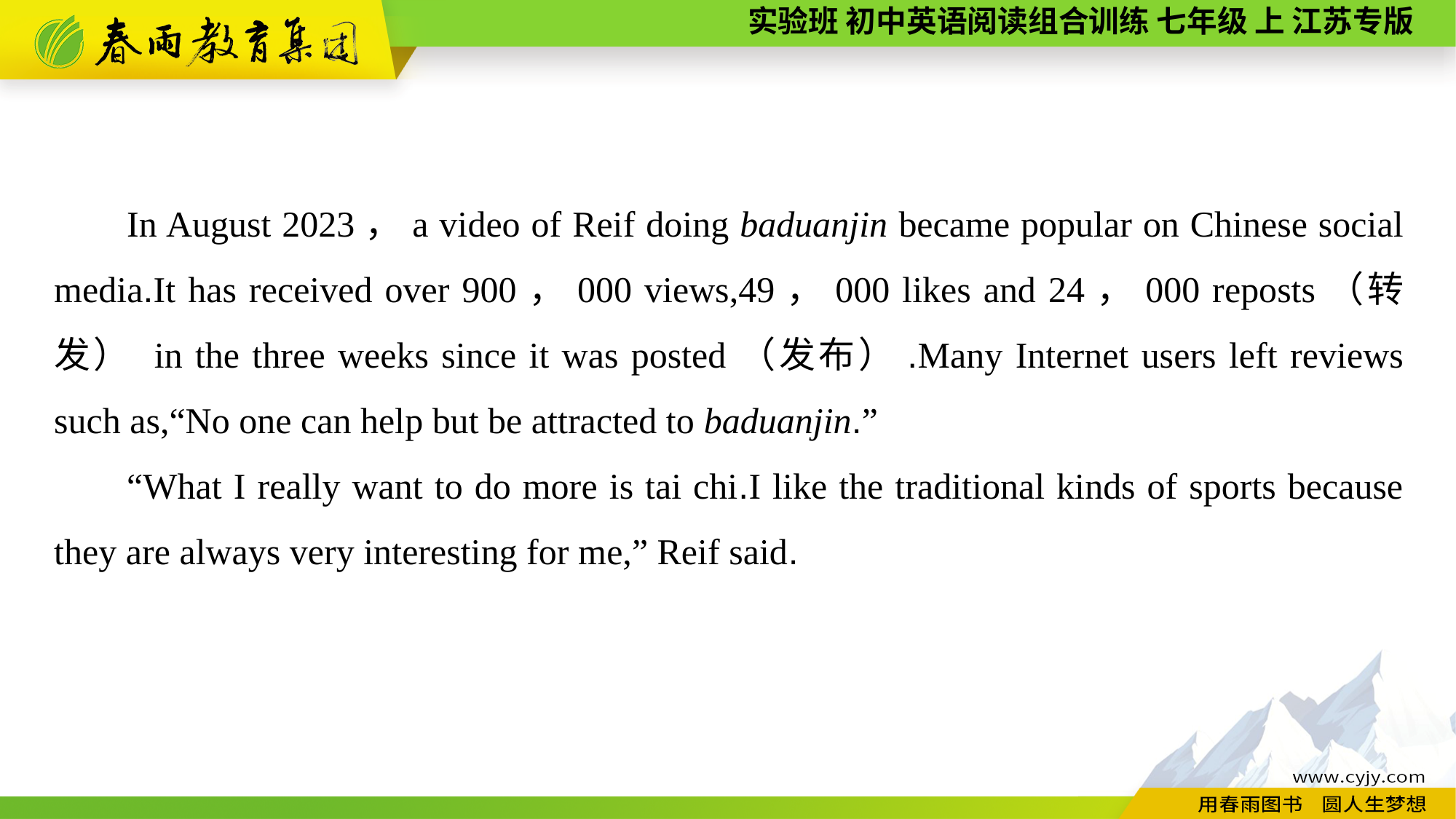

In August 2023，a video of Reif doing baduanjin became popular on Chinese social media.It has received over 900，000 views,49，000 likes and 24，000 reposts（转发） in the three weeks since it was posted（发布）.Many Internet users left reviews such as,“No one can help but be attracted to baduanjin.”
“What I really want to do more is tai chi.I like the traditional kinds of sports because they are always very interesting for me,” Reif said.